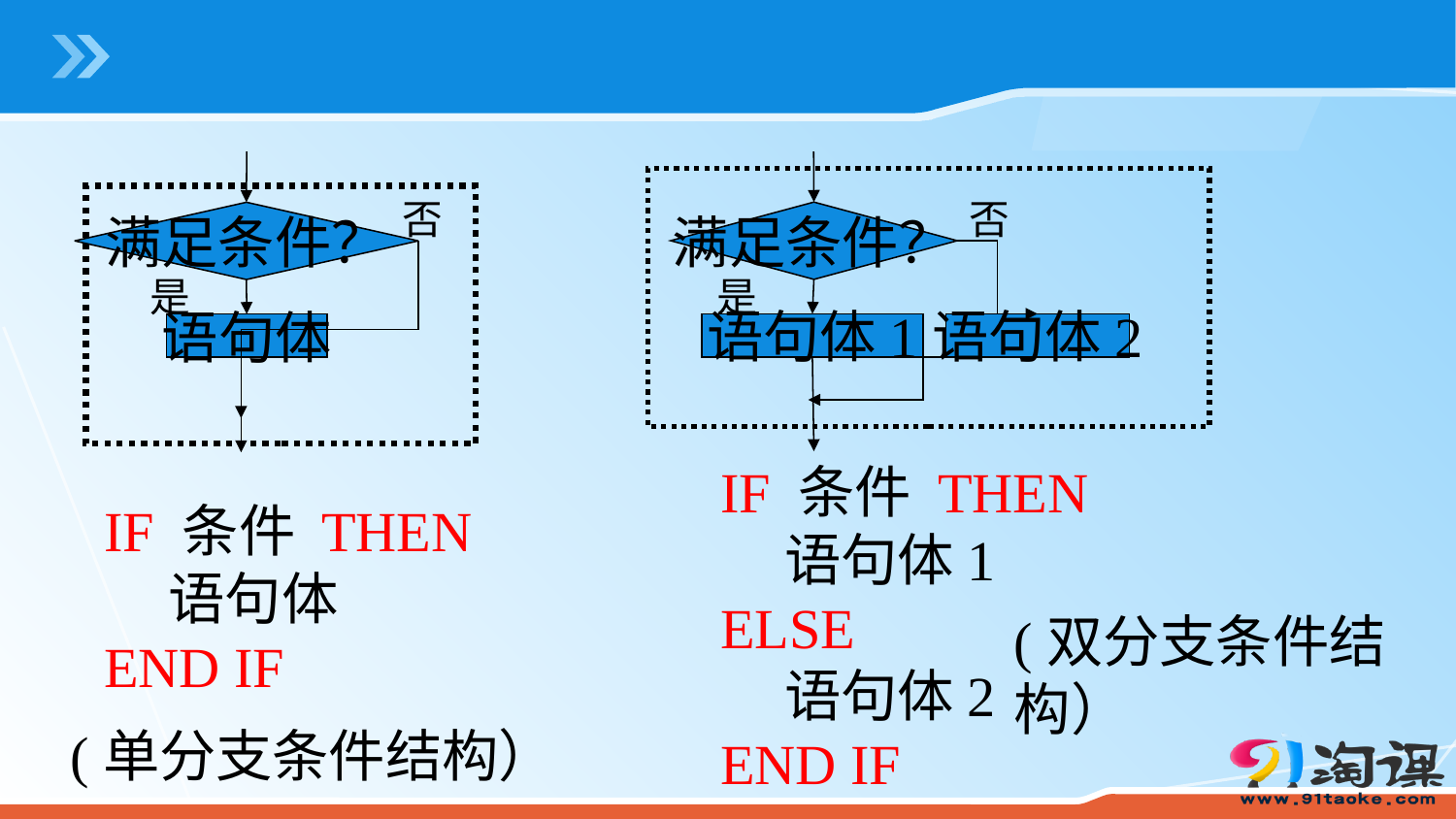

否
满足条件？
是
语句体1
语句体2

否
满足条件？
是
语句体

IF 条件 THEN
    语句体1
ELSE
    语句体2
END IF
IF 条件 THEN
    语句体
END IF
(双分支条件结构）
(单分支条件结构）